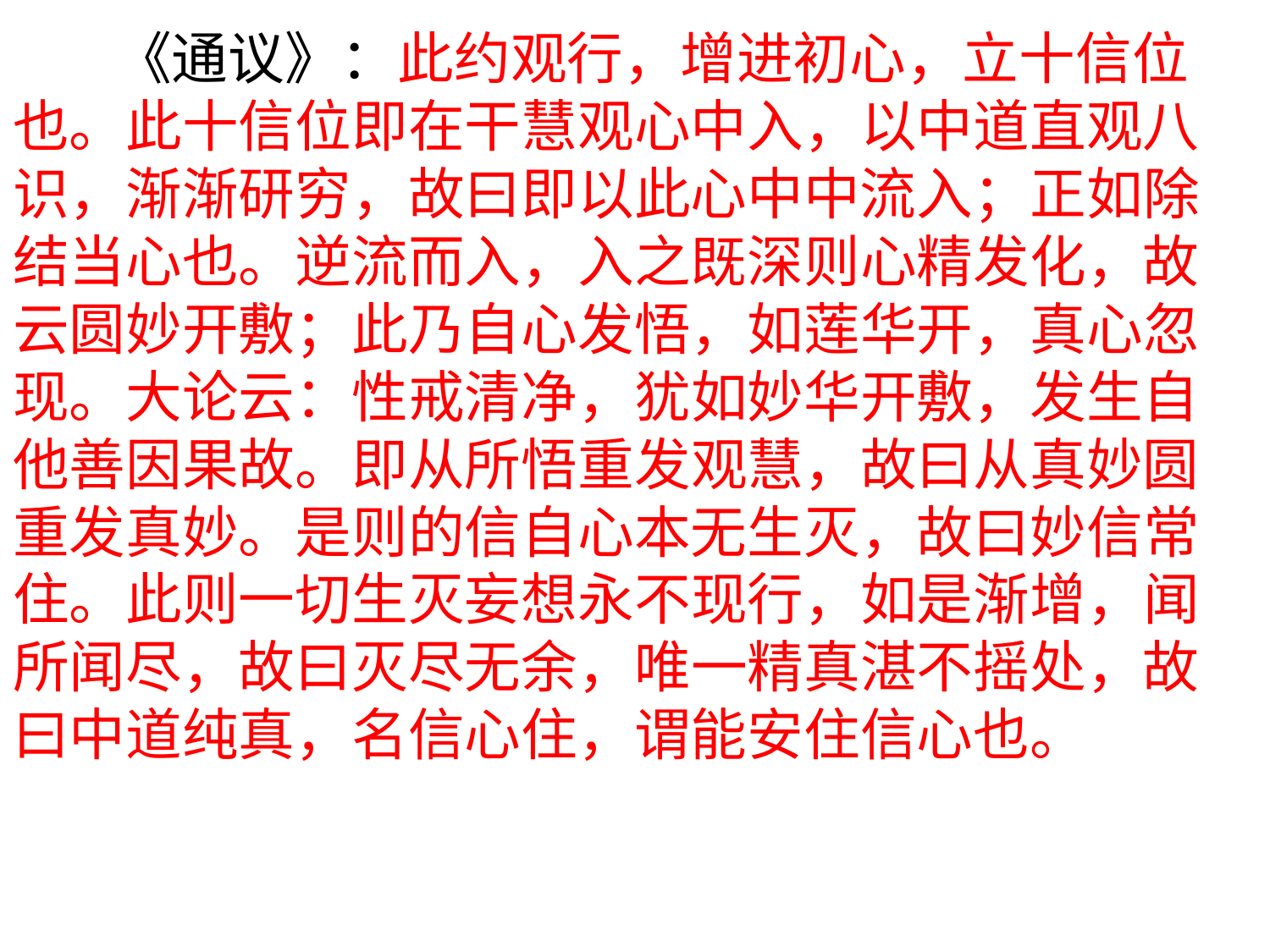

《通议》：此约观行，增进初心，立十信位也。此十信位即在干慧观心中入，以中道直观八识，渐渐研穷，故曰即以此心中中流入；正如除结当心也。逆流而入，入之既深则心精发化，故云圆妙开敷；此乃自心发悟，如莲华开，真心忽现。大论云：性戒清净，犹如妙华开敷，发生自他善因果故。即从所悟重发观慧，故曰从真妙圆重发真妙。是则的信自心本无生灭，故曰妙信常住。此则一切生灭妄想永不现行，如是渐增，闻所闻尽，故曰灭尽无余，唯一精真湛不摇处，故曰中道纯真，名信心住，谓能安住信心也。